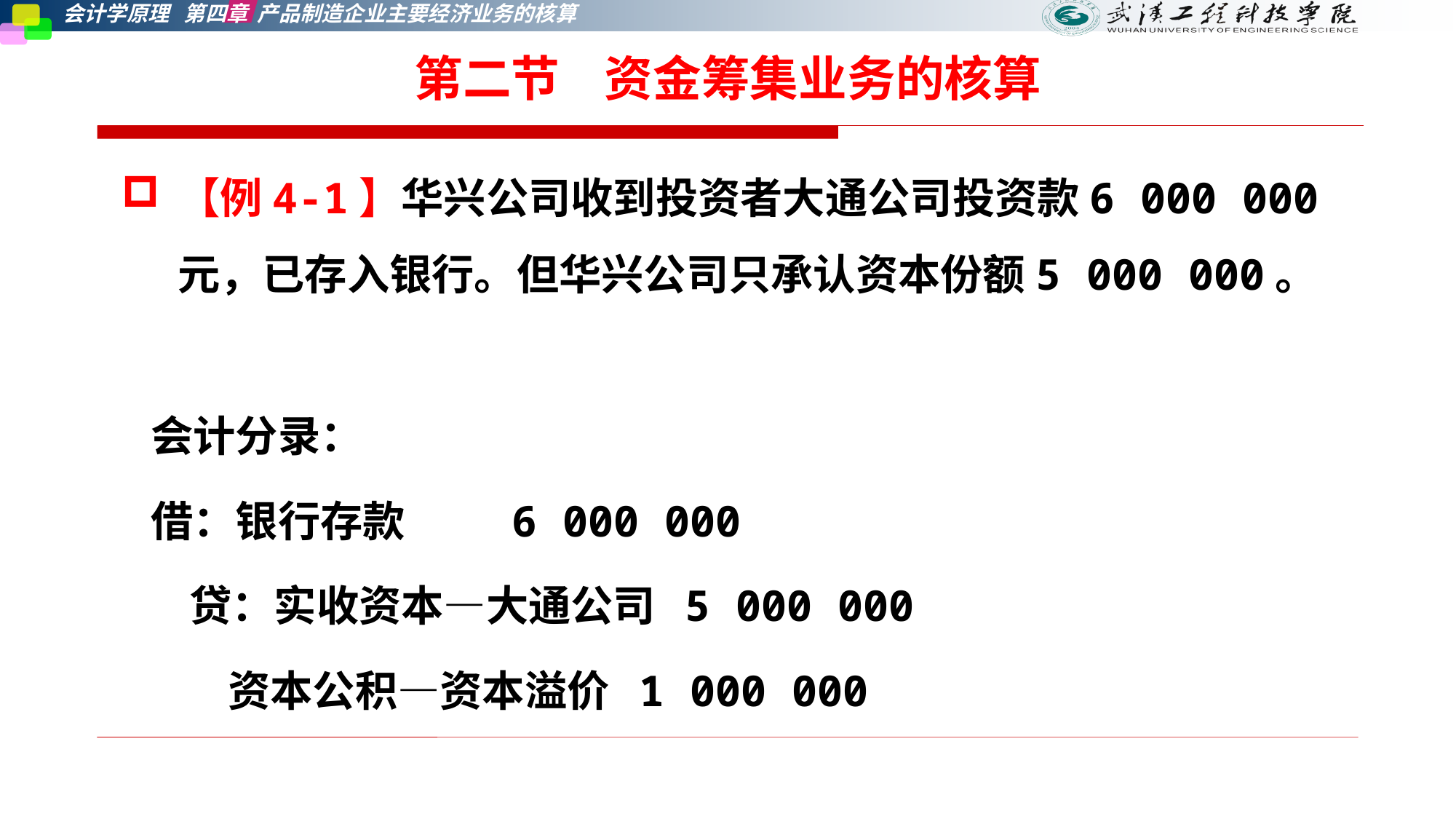

第二节    资金筹集业务的核算
【例4-1】华兴公司收到投资者大通公司投资款6 000 000元，已存入银行。但华兴公司只承认资本份额5 000 000。
  会计分录：
  借：银行存款          6 000 000
      贷：实收资本—大通公司  5 000 000
          资本公积—资本溢价  1 000 000